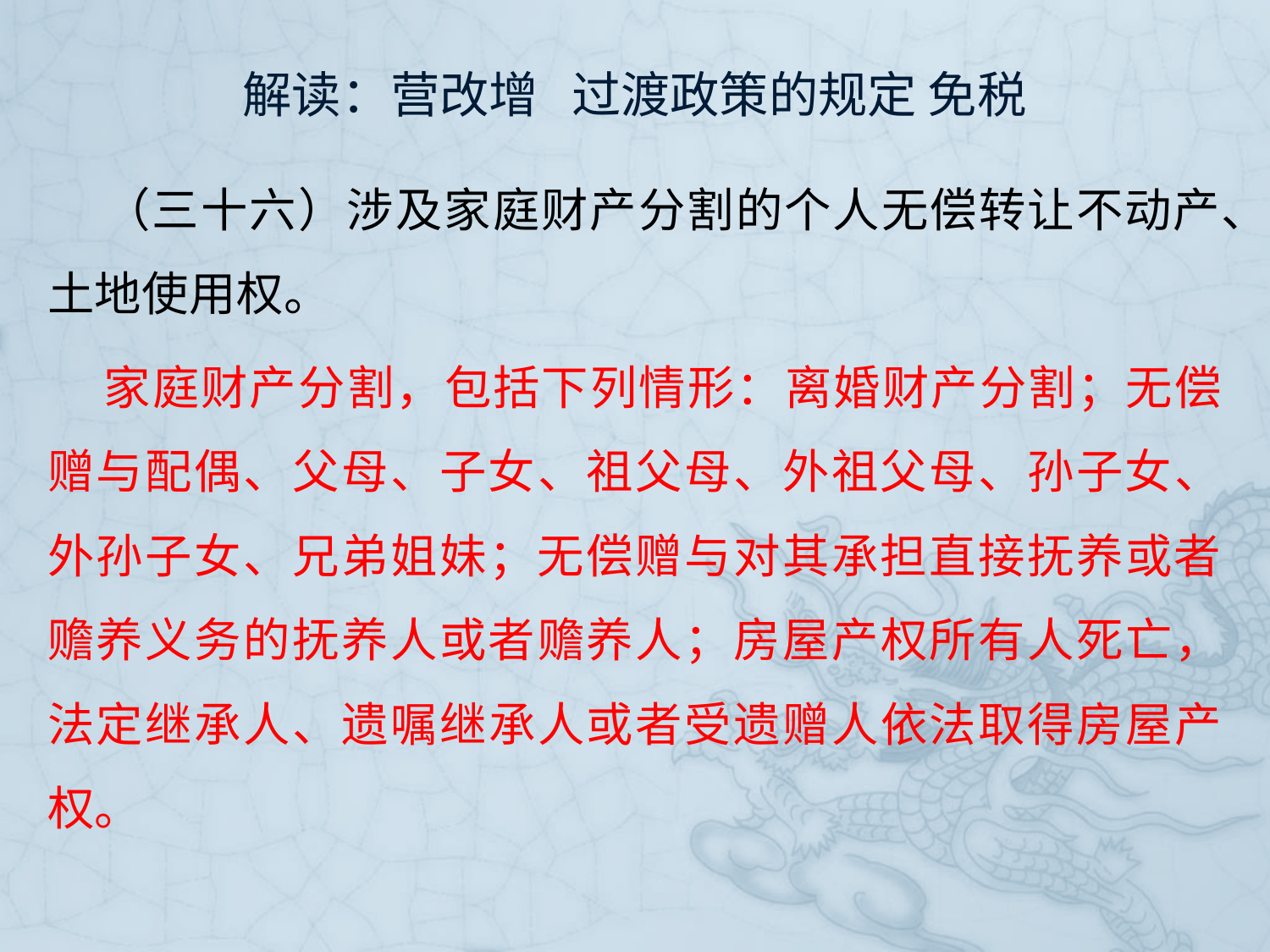

# 解读：营改增   过渡政策的规定 免税
（三十六）涉及家庭财产分割的个人无偿转让不动产、土地使用权。
家庭财产分割，包括下列情形：离婚财产分割；无偿赠与配偶、父母、子女、祖父母、外祖父母、孙子女、外孙子女、兄弟姐妹；无偿赠与对其承担直接抚养或者赡养义务的抚养人或者赡养人；房屋产权所有人死亡，法定继承人、遗嘱继承人或者受遗赠人依法取得房屋产权。